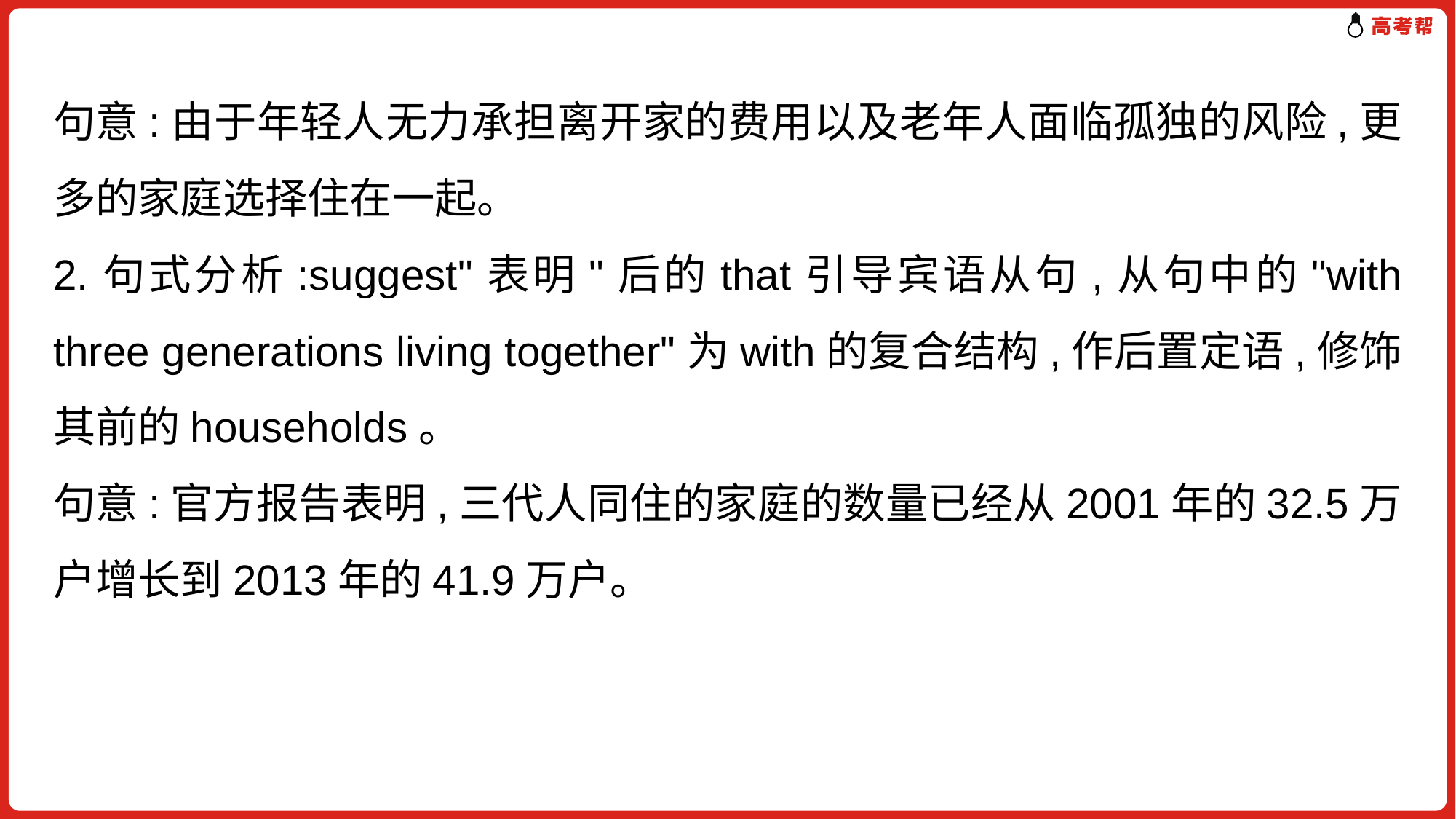

句意:由于年轻人无力承担离开家的费用以及老年人面临孤独的风险,更多的家庭选择住在一起。
2.句式分析:suggest"表明"后的that引导宾语从句,从句中的"with three generations living together"为with的复合结构,作后置定语,修饰其前的households。
句意:官方报告表明,三代人同住的家庭的数量已经从2001年的32.5万户增长到2013年的41.9万户。